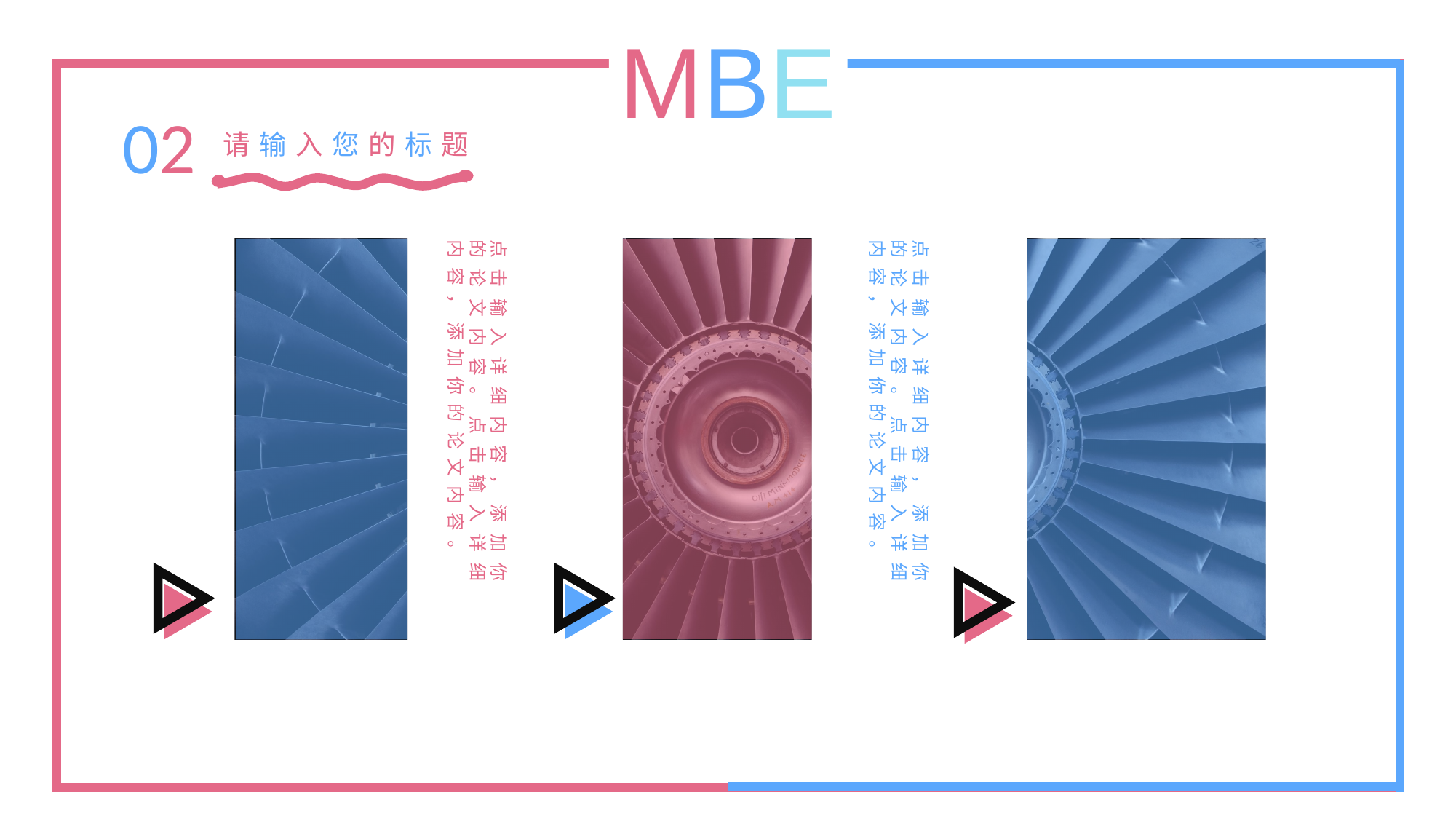

MBE

02
请输入您的标题

点击输入详细内容，添加你的论文内容。点击输入详细内容，添加你的论文内容。

点击输入详细内容，添加你的论文内容。点击输入详细内容，添加你的论文内容。